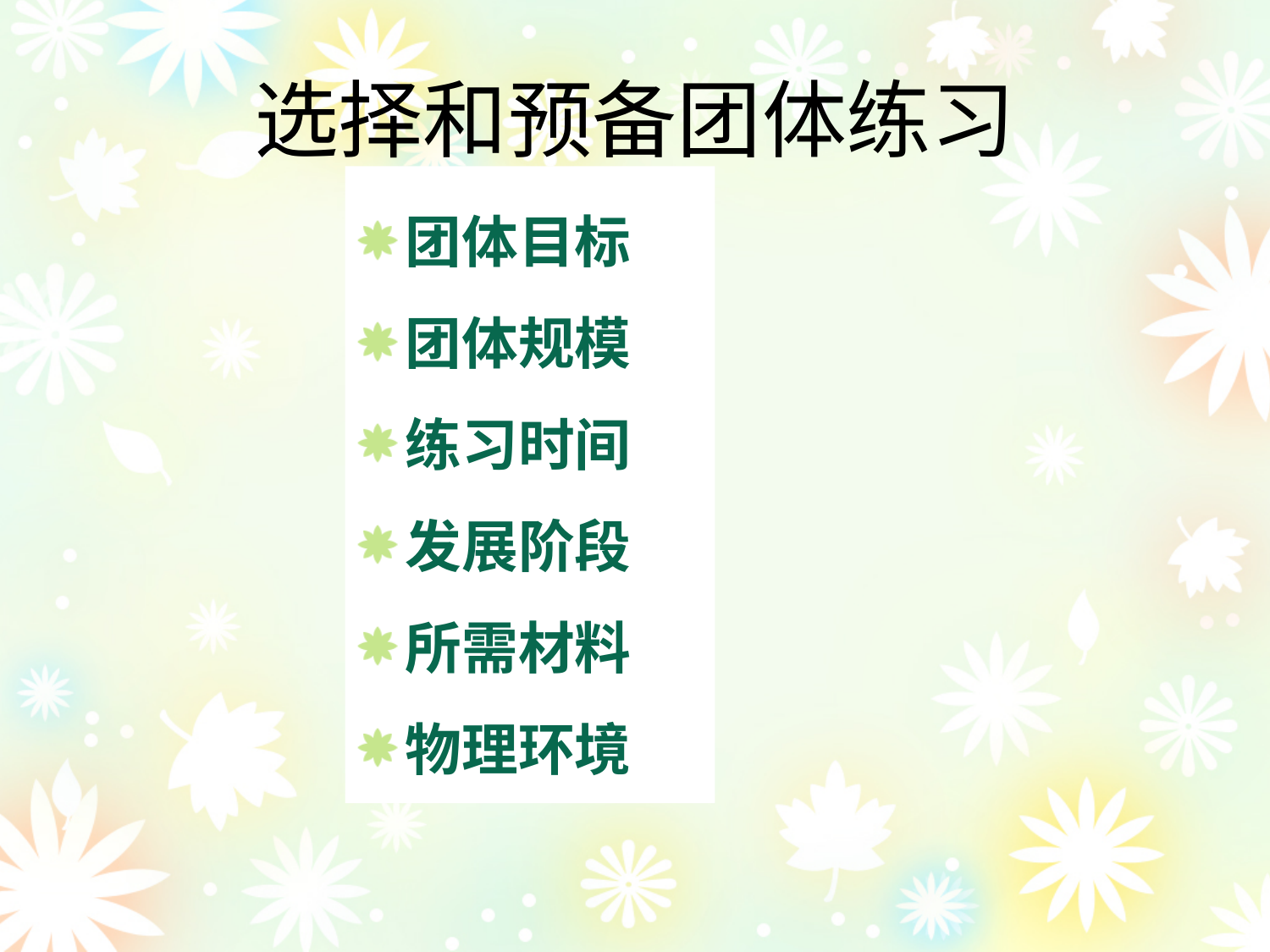

选择和预备团体练习
团体目标
团体规模
练习时间
发展阶段
所需材料
物理环境